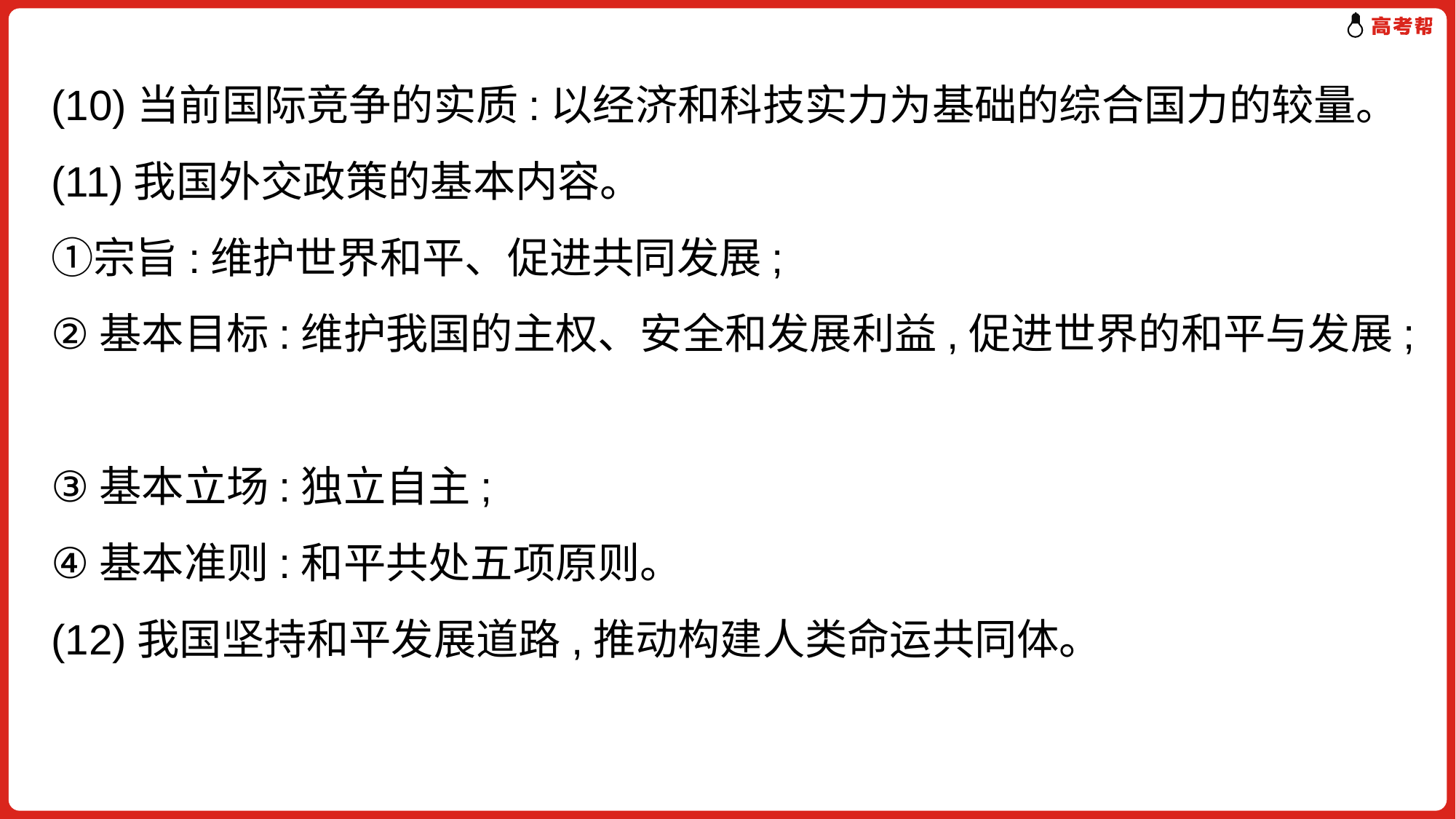

# (10)当前国际竞争的实质:以经济和科技实力为基础的综合国力的较量。 (11)我国外交政策的基本内容。 ①宗旨:维护世界和平、促进共同发展; ②基本目标:维护我国的主权、安全和发展利益,促进世界的和平与发展; ③基本立场:独立自主; ④基本准则:和平共处五项原则。 (12)我国坚持和平发展道路,推动构建人类命运共同体。